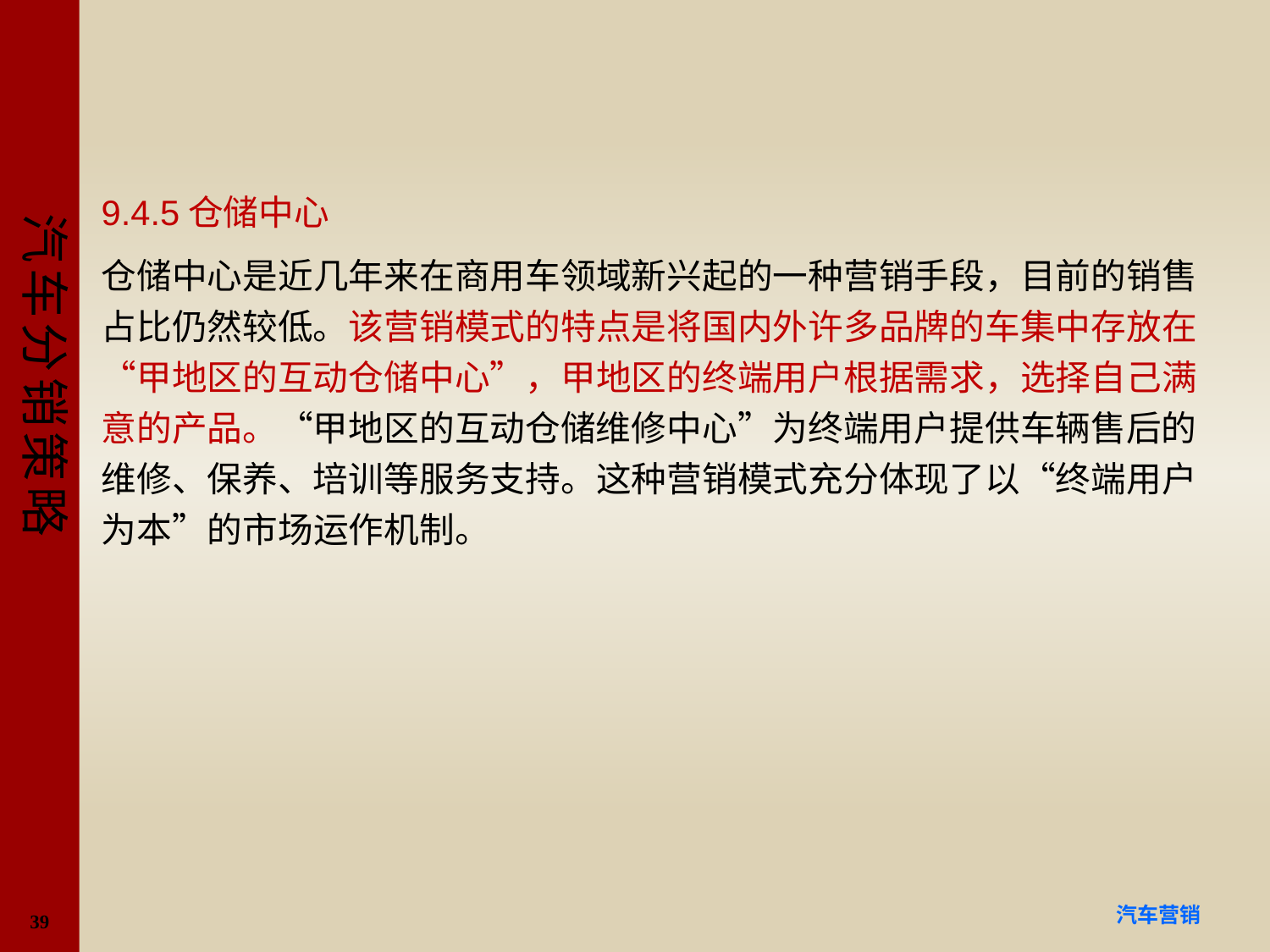

#
9.4.5仓储中心
仓储中心是近几年来在商用车领域新兴起的一种营销手段，目前的销售占比仍然较低。该营销模式的特点是将国内外许多品牌的车集中存放在“甲地区的互动仓储中心”，甲地区的终端用户根据需求，选择自己满意的产品。“甲地区的互动仓储维修中心”为终端用户提供车辆售后的维修、保养、培训等服务支持。这种营销模式充分体现了以“终端用户为本”的市场运作机制。
39